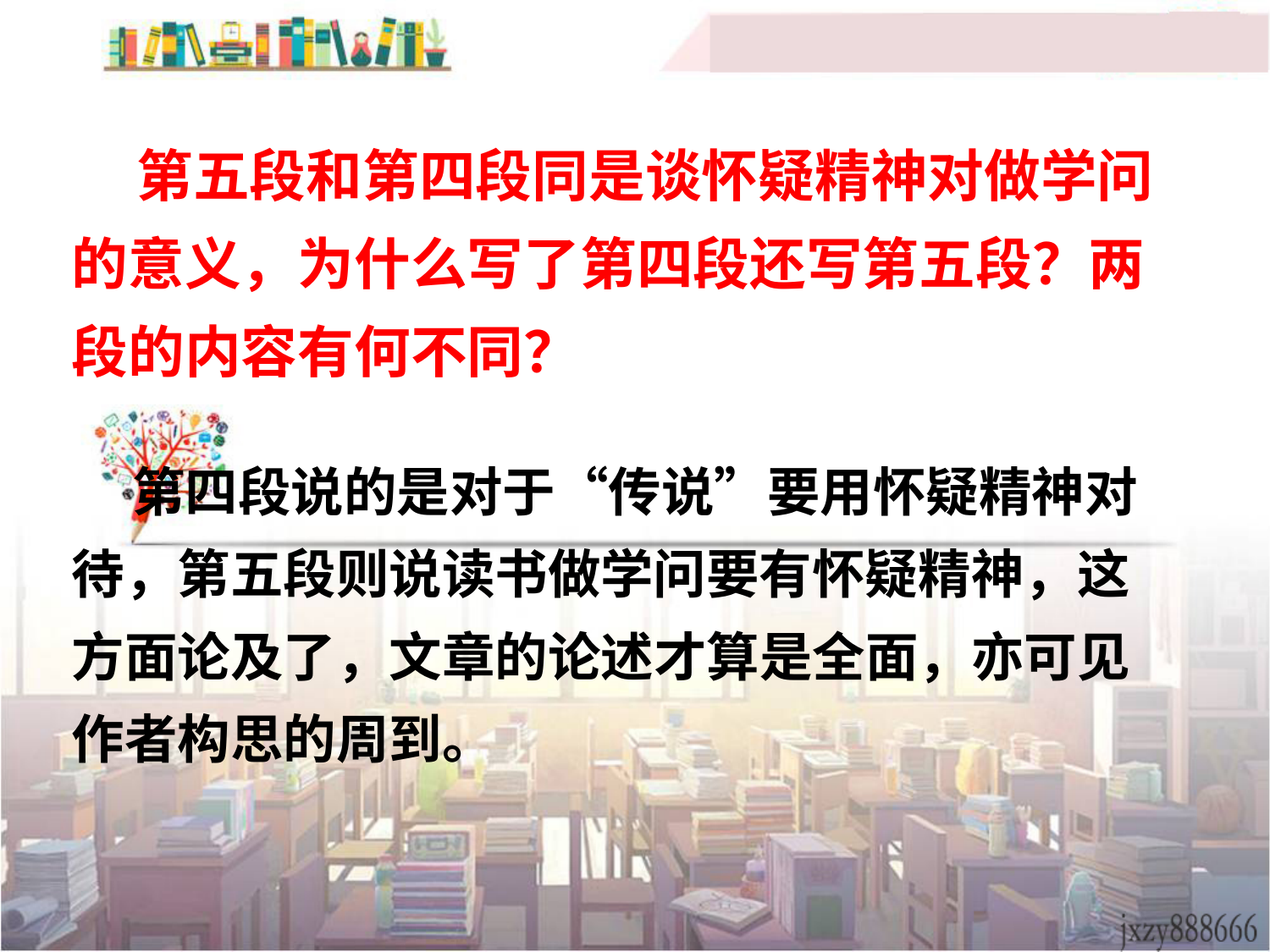

第五段和第四段同是谈怀疑精神对做学问的意义，为什么写了第四段还写第五段？两段的内容有何不同？
    第四段说的是对于“传说”要用怀疑精神对待，第五段则说读书做学问要有怀疑精神，这方面论及了，文章的论述才算是全面，亦可见作者构思的周到。